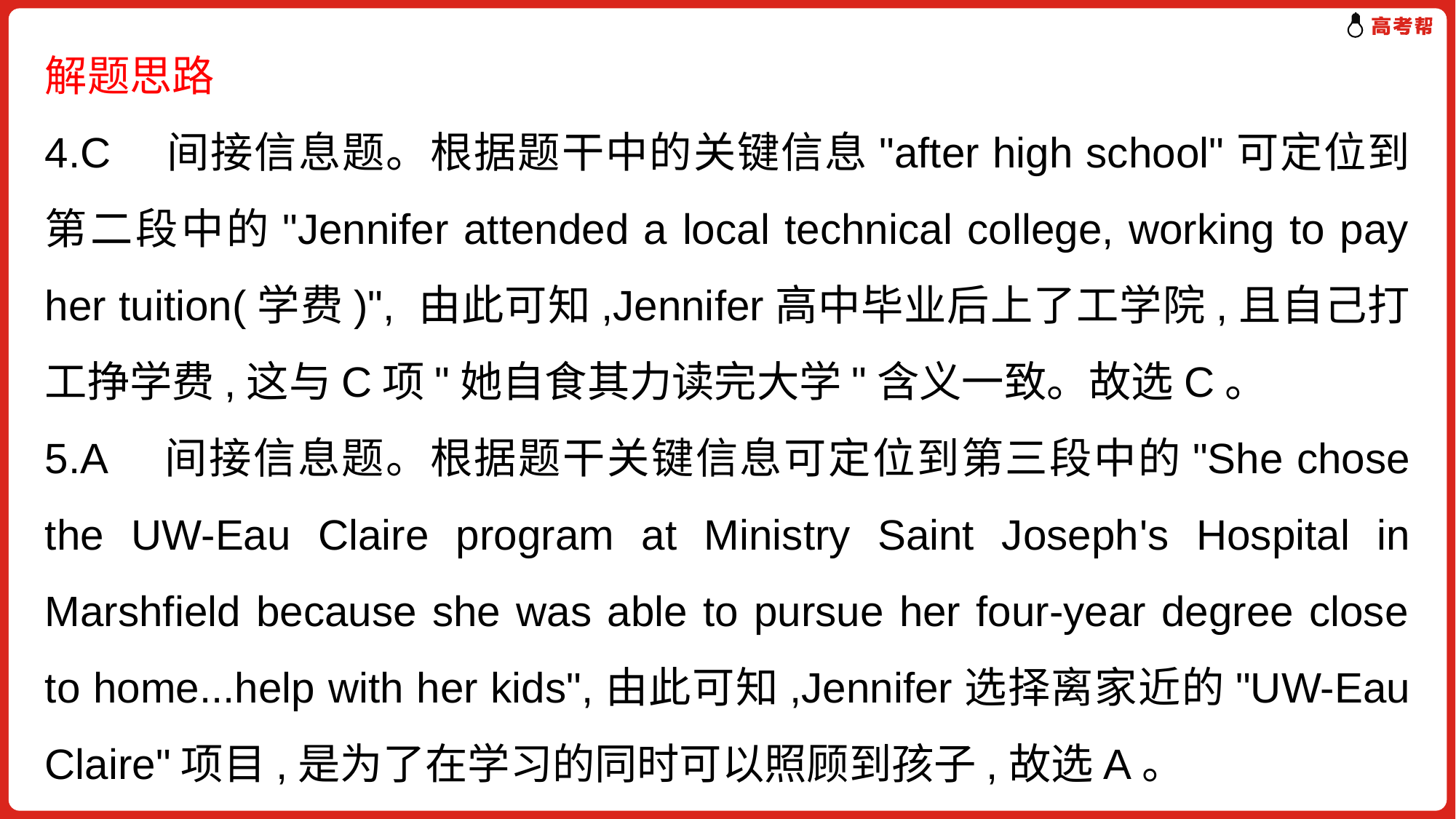

解题思路
4.C　间接信息题。根据题干中的关键信息"after high school"可定位到第二段中的"Jennifer attended a local technical college, working to pay her tuition(学费)", 由此可知,Jennifer高中毕业后上了工学院,且自己打工挣学费,这与C项"她自食其力读完大学"含义一致。故选C。
5.A　间接信息题。根据题干关键信息可定位到第三段中的"She chose the UW-Eau Claire program at Ministry Saint Joseph's Hospital in Marshfield because she was able to pursue her four-year degree close to home...help with her kids",由此可知,Jennifer选择离家近的"UW-Eau Claire"项目,是为了在学习的同时可以照顾到孩子,故选A。